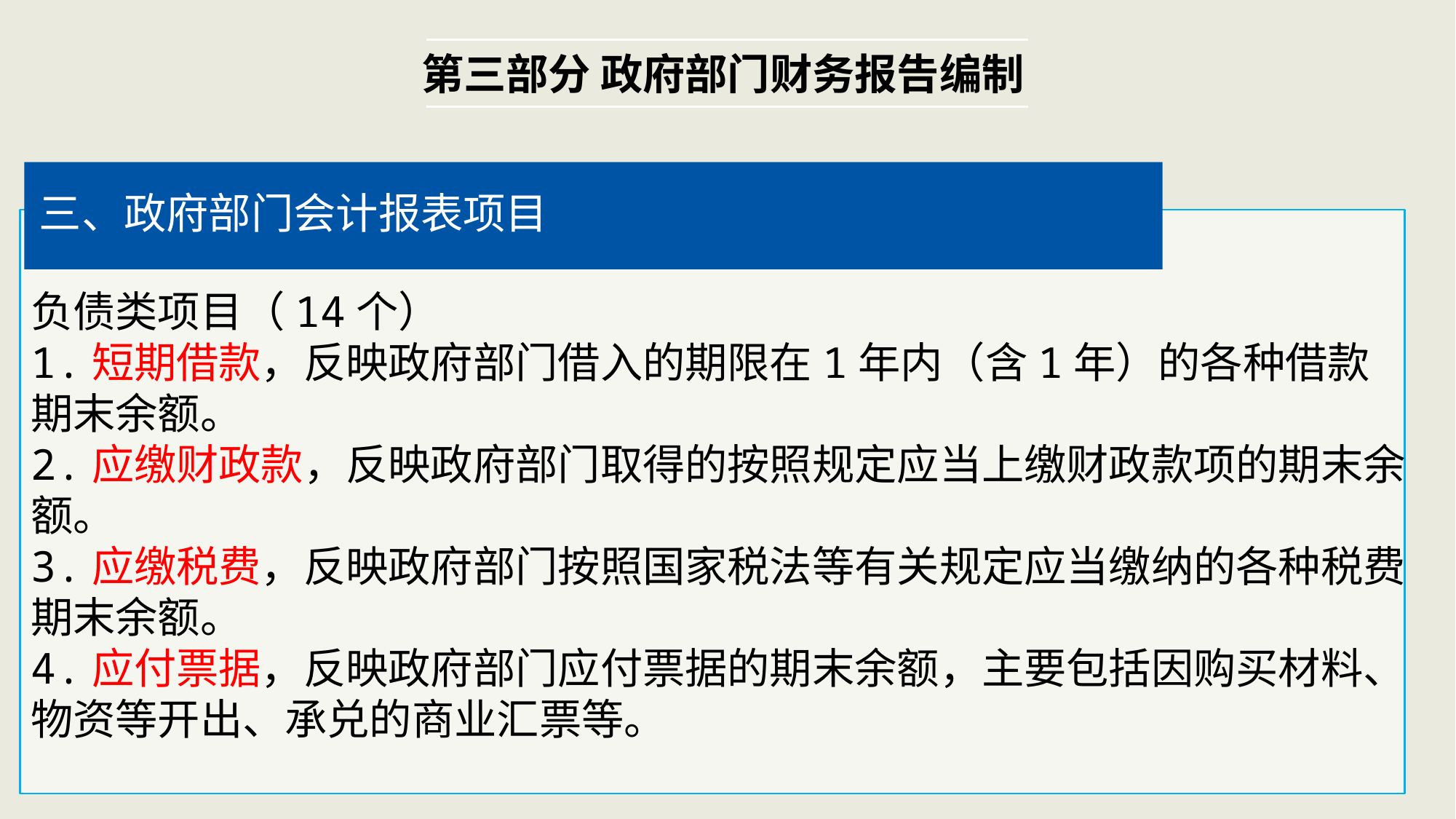

第三部分 政府部门财务报告编制

三、政府部门会计报表项目

负债类项目（14个）
1.短期借款，反映政府部门借入的期限在1年内（含1年）的各种借款期末余额。
2.应缴财政款，反映政府部门取得的按照规定应当上缴财政款项的期末余额。
3.应缴税费，反映政府部门按照国家税法等有关规定应当缴纳的各种税费期末余额。
4.应付票据，反映政府部门应付票据的期末余额，主要包括因购买材料、物资等开出、承兑的商业汇票等。
54